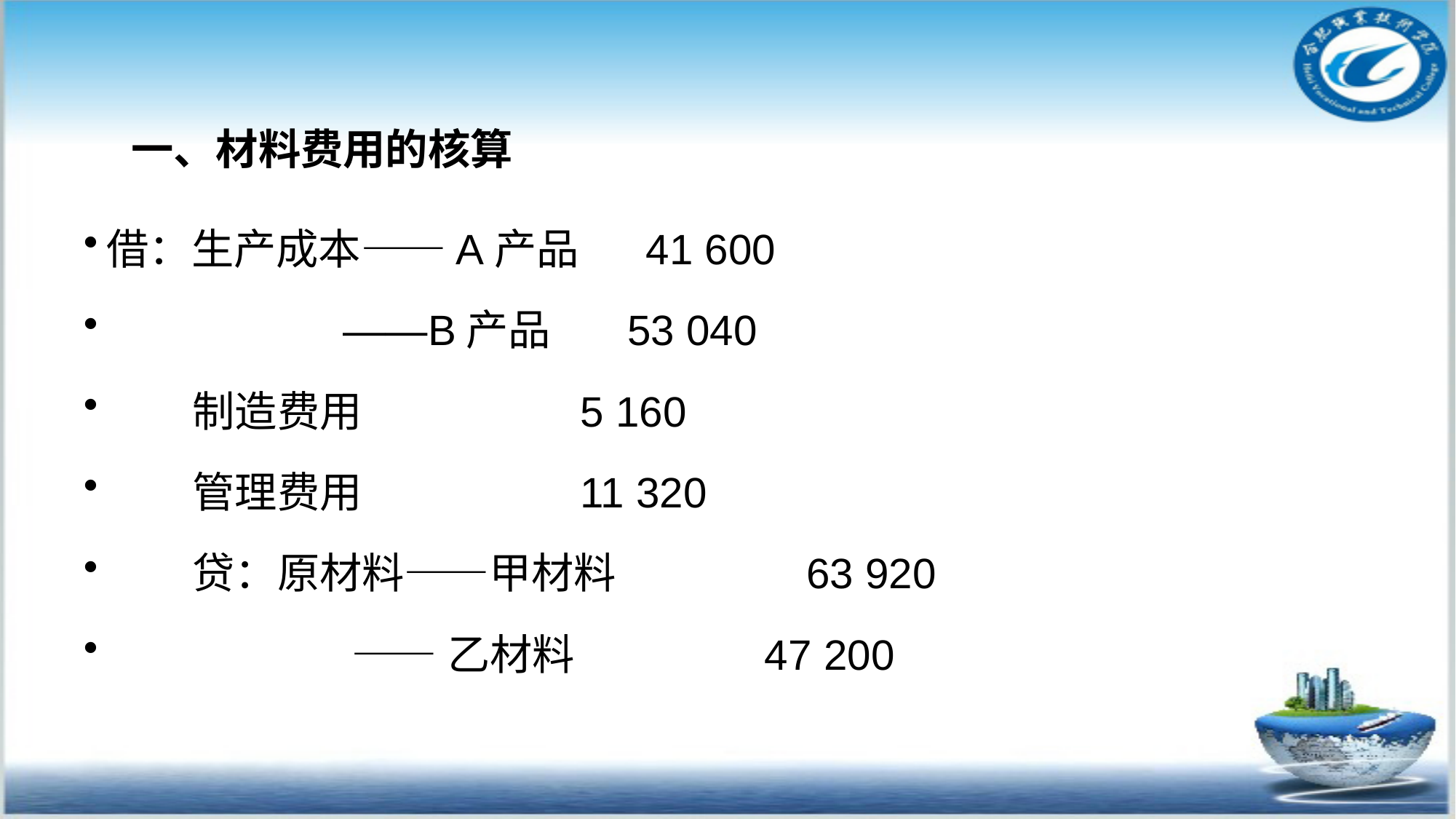

一、材料费用的核算
借：生产成本――A产品      41 600
                    ――B产品       53 040
        制造费用                      5 160
        管理费用                      11 320
        贷：原材料――甲材料                   63 920
                          ――乙材料                   47 200